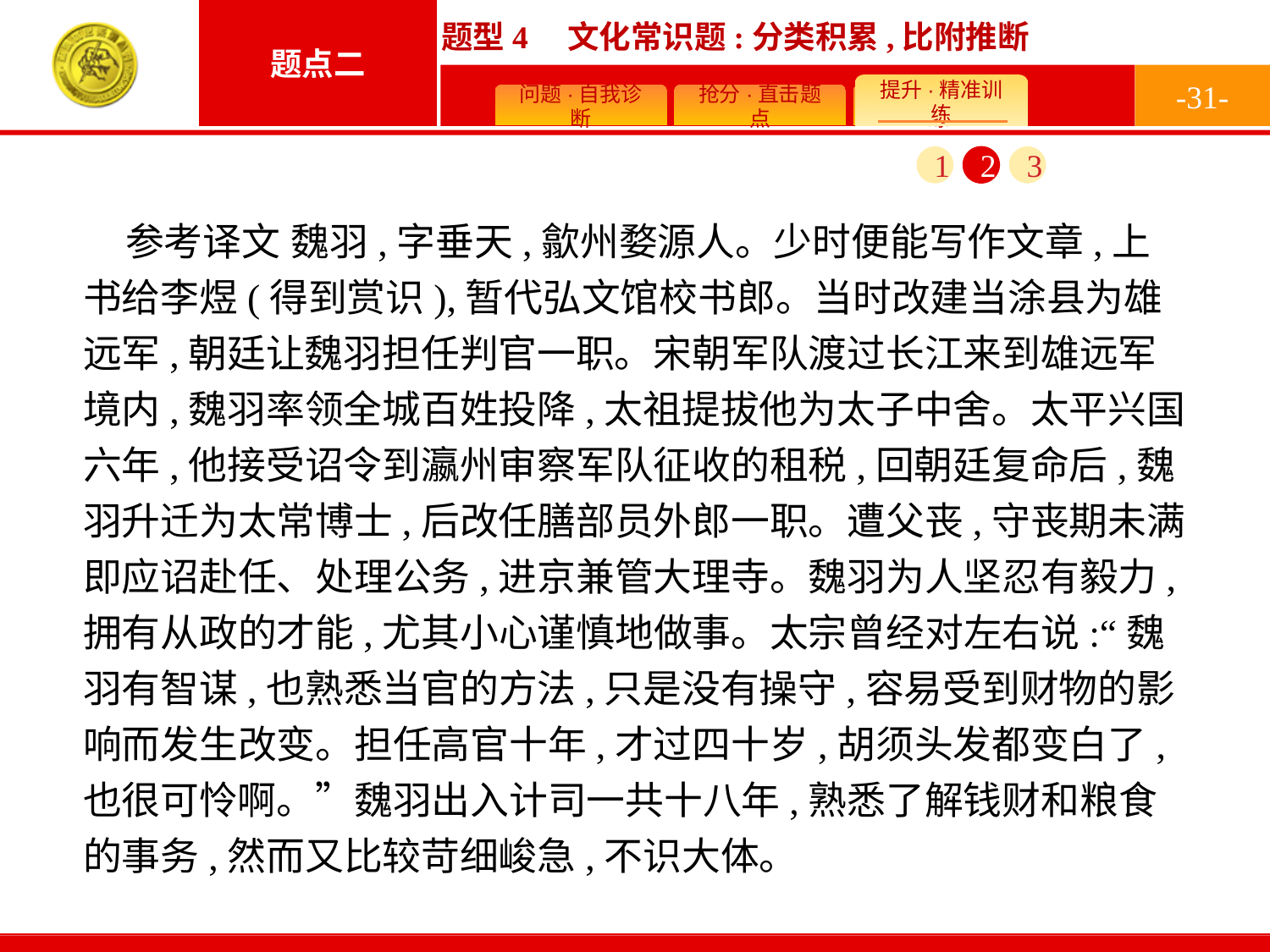

-31-
1
2
3
参考译文 魏羽,字垂天,歙州婺源人。少时便能写作文章,上书给李煜(得到赏识),暂代弘文馆校书郎。当时改建当涂县为雄远军,朝廷让魏羽担任判官一职。宋朝军队渡过长江来到雄远军境内,魏羽率领全城百姓投降,太祖提拔他为太子中舍。太平兴国六年,他接受诏令到瀛州审察军队征收的租税,回朝廷复命后,魏羽升迁为太常博士,后改任膳部员外郎一职。遭父丧,守丧期未满即应诏赴任、处理公务,进京兼管大理寺。魏羽为人坚忍有毅力,拥有从政的才能,尤其小心谨慎地做事。太宗曾经对左右说:“魏羽有智谋,也熟悉当官的方法,只是没有操守,容易受到财物的影响而发生改变。担任高官十年,才过四十岁,胡须头发都变白了,也很可怜啊。”魏羽出入计司一共十八年,熟悉了解钱财和粮食的事务,然而又比较苛细峻急,不识大体。